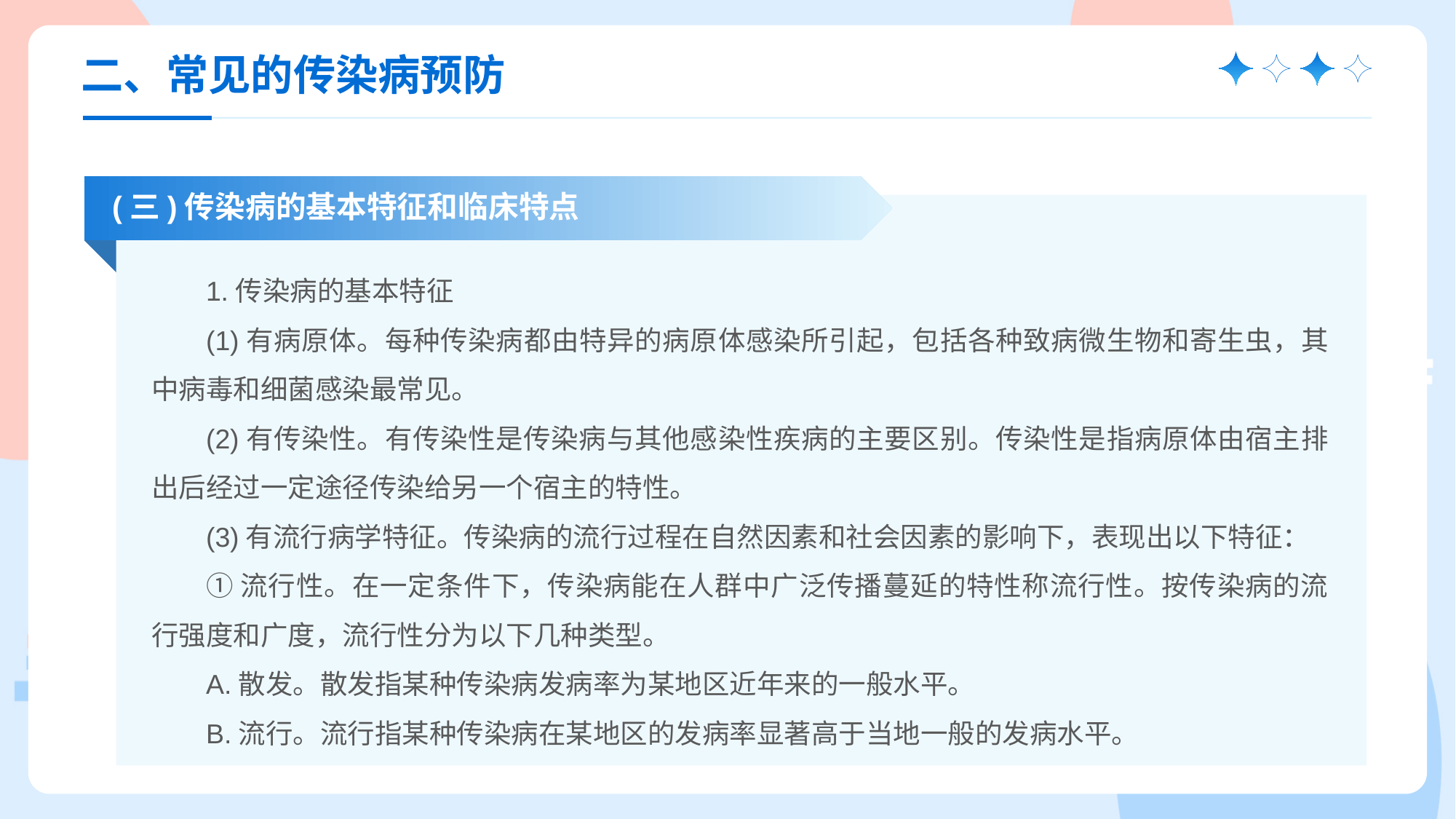

二、常见的传染病预防
(三)传染病的基本特征和临床特点

1.传染病的基本特征
(1)有病原体。每种传染病都由特异的病原体感染所引起，包括各种致病微生物和寄生虫，其中病毒和细菌感染最常见。
(2)有传染性。有传染性是传染病与其他感染性疾病的主要区别。传染性是指病原体由宿主排出后经过一定途径传染给另一个宿主的特性。
(3)有流行病学特征。传染病的流行过程在自然因素和社会因素的影响下，表现出以下特征：
①流行性。在一定条件下，传染病能在人群中广泛传播蔓延的特性称流行性。按传染病的流行强度和广度，流行性分为以下几种类型。
A.散发。散发指某种传染病发病率为某地区近年来的一般水平。
B.流行。流行指某种传染病在某地区的发病率显著高于当地一般的发病水平。